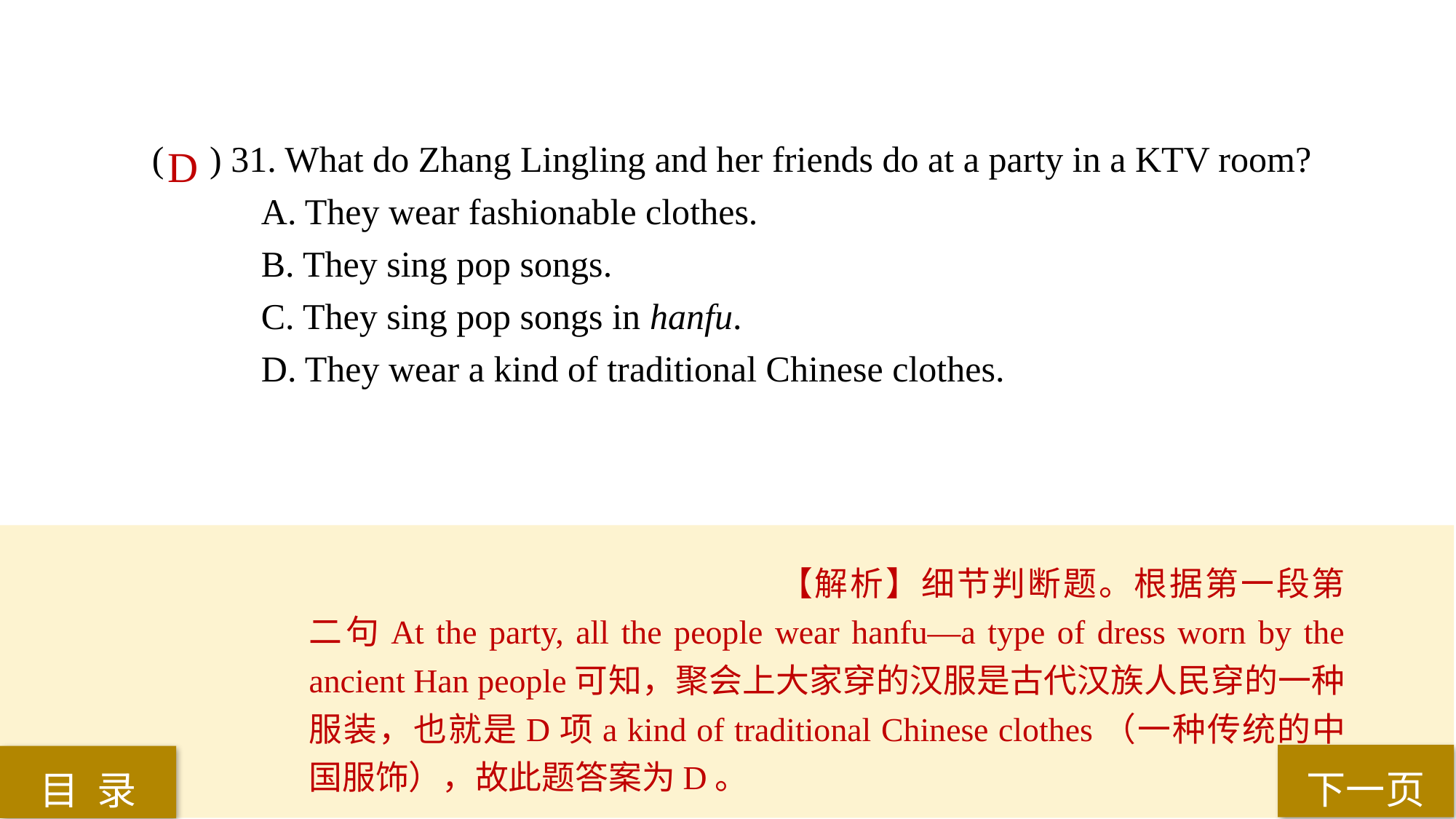

(     ) 31. What do Zhang Lingling and her friends do at a party in a KTV room?
A. They wear fashionable clothes.
B. They sing pop songs.
C. They sing pop songs in hanfu.
D. They wear a kind of traditional Chinese clothes.
D
【解析】细节判断题。根据第一段第二句At the party, all the people wear hanfu—a type of dress worn by the ancient Han people可知，聚会上大家穿的汉服是古代汉族人民穿的一种服装，也就是D项a kind of traditional Chinese clothes（一种传统的中国服饰），故此题答案为D。